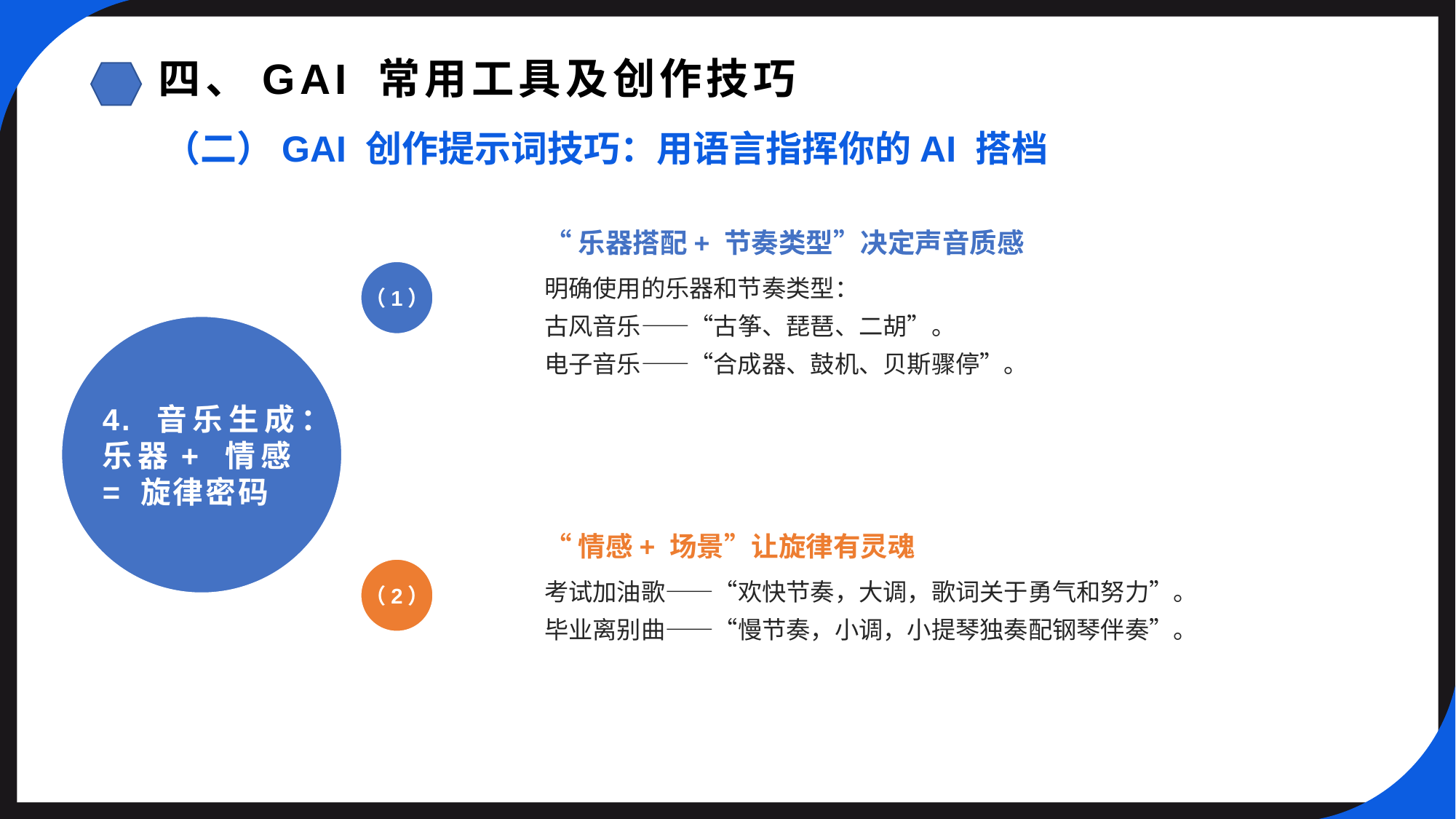

四、GAI 常用工具及创作技巧
（二）GAI 创作提示词技巧：用语言指挥你的AI 搭档
“乐器搭配+ 节奏类型”决定声音质感

（1）
明确使用的乐器和节奏类型：
古风音乐——“古筝、琵琶、二胡”。
电子音乐——“合成器、鼓机、贝斯骤停”。
4. 音乐生成：乐器+ 情感= 旋律密码
“情感+ 场景”让旋律有灵魂
（2）
考试加油歌——“欢快节奏，大调，歌词关于勇气和努力”。
毕业离别曲——“慢节奏，小调，小提琴独奏配钢琴伴奏”。